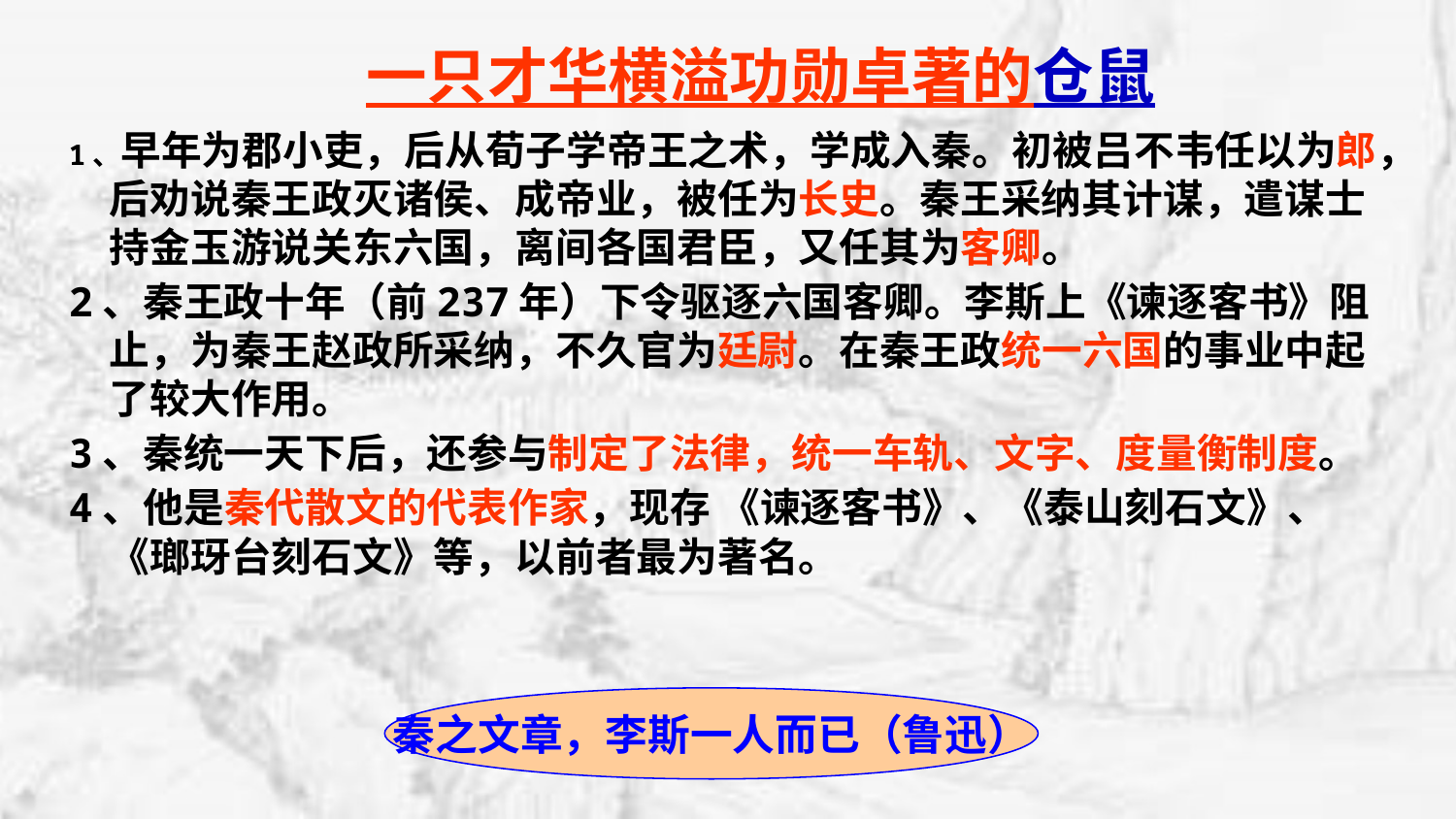

一只才华横溢功勋卓著的仓鼠
1、早年为郡小吏，后从荀子学帝王之术，学成入秦。初被吕不韦任以为郎，后劝说秦王政灭诸侯、成帝业，被任为长史。秦王采纳其计谋，遣谋士持金玉游说关东六国，离间各国君臣，又任其为客卿。
2、秦王政十年（前237年）下令驱逐六国客卿。李斯上《谏逐客书》阻止，为秦王赵政所采纳，不久官为廷尉。在秦王政统一六国的事业中起了较大作用。
3、秦统一天下后，还参与制定了法律，统一车轨、文字、度量衡制度。
4、他是秦代散文的代表作家，现存 《谏逐客书》、《泰山刻石文》、《瑯玡台刻石文》等，以前者最为著名。

秦之文章，李斯一人而已（鲁迅）